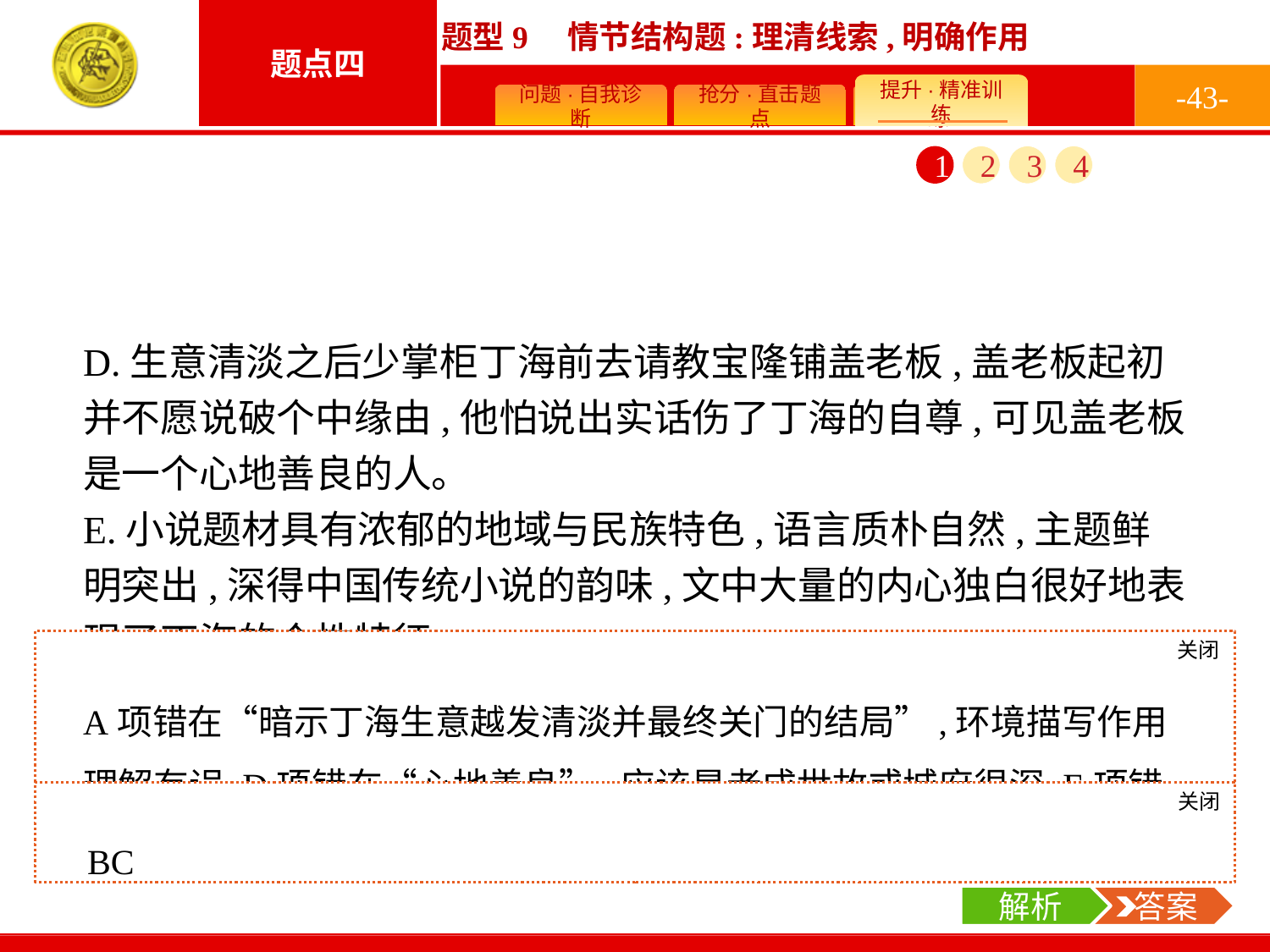

-43-
1
2
3
4
D.生意清淡之后少掌柜丁海前去请教宝隆铺盖老板,盖老板起初并不愿说破个中缘由,他怕说出实话伤了丁海的自尊,可见盖老板是一个心地善良的人。
E.小说题材具有浓郁的地域与民族特色,语言质朴自然,主题鲜明突出,深得中国传统小说的韵味,文中大量的内心独白很好地表现了丁海的个性特征。

关闭
解析

A项错在“暗示丁海生意越发清淡并最终关门的结局”,环境描写作用理解有误;D项错在“心地善良”,应该是老成世故或城府很深;E项错在“内心独白”,⑦~⑩段运用了大量心理描写。
关闭

解析
  答案

BC
解析
  答案